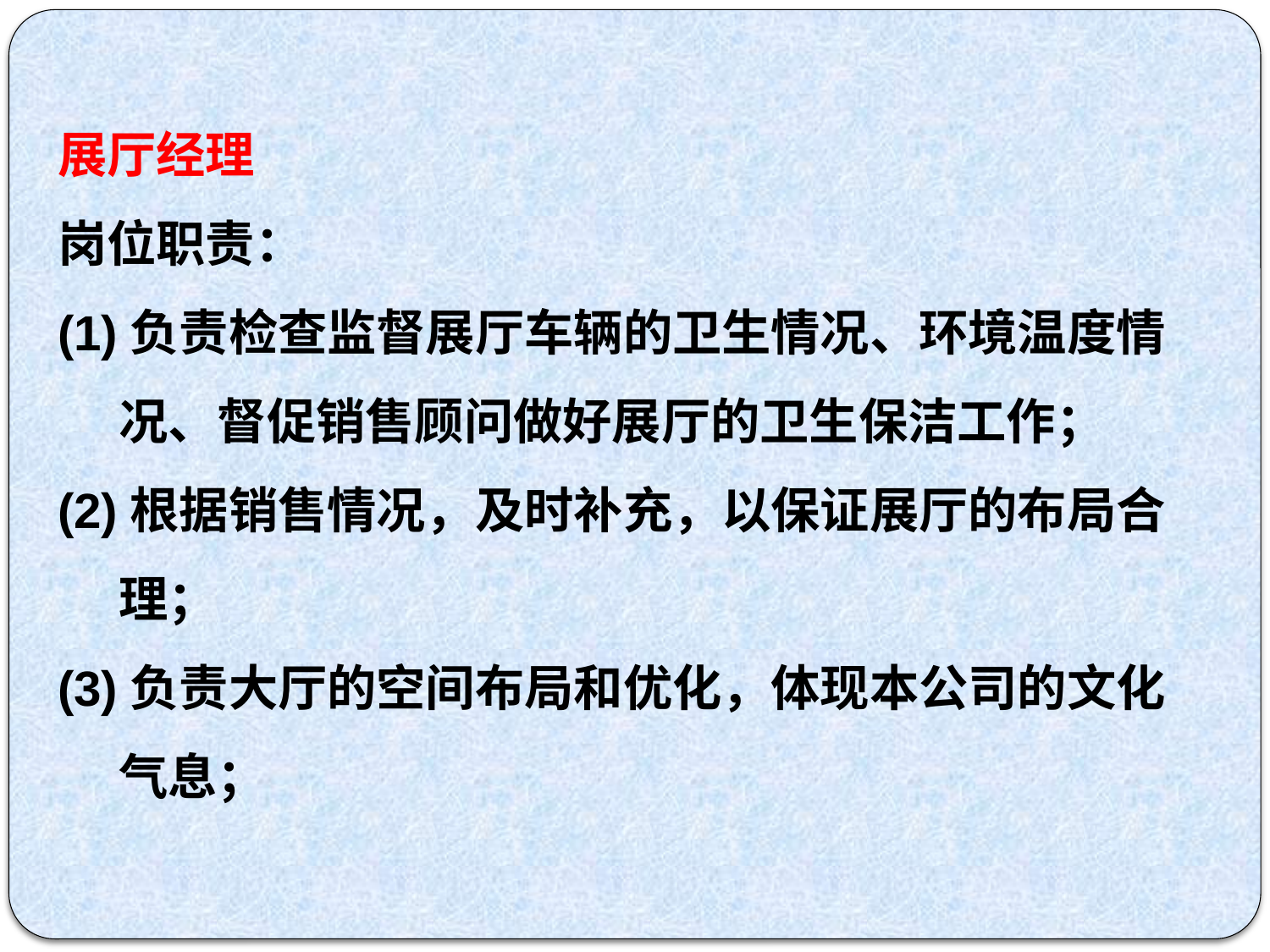

展厅经理
岗位职责：
(1)负责检查监督展厅车辆的卫生情况、环境温度情况、督促销售顾问做好展厅的卫生保洁工作；
(2)根据销售情况，及时补充，以保证展厅的布局合理；
(3)负责大厅的空间布局和优化，体现本公司的文化气息；